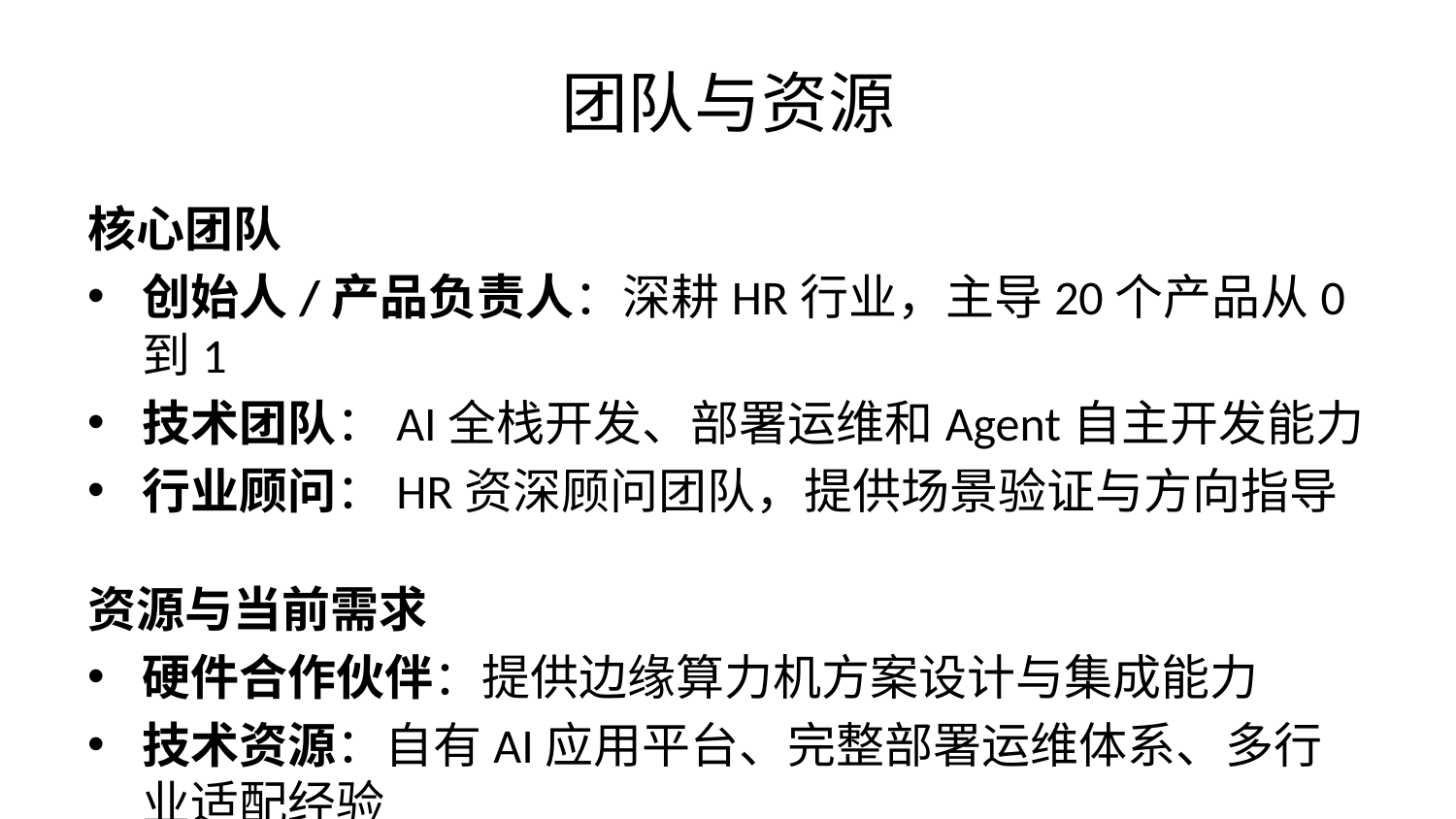

# 团队与资源
核心团队
创始人/产品负责人：深耕HR行业，主导20个产品从0到1
技术团队：AI全栈开发、部署运维和Agent自主开发能力
行业顾问：HR资深顾问团队，提供场景验证与方向指导
资源与当前需求
硬件合作伙伴：提供边缘算力机方案设计与集成能力
技术资源：自有AI应用平台、完整部署运维体系、多行业适配经验
当前需求：商务/渠道拓展人才、政府/国企项目交付经理